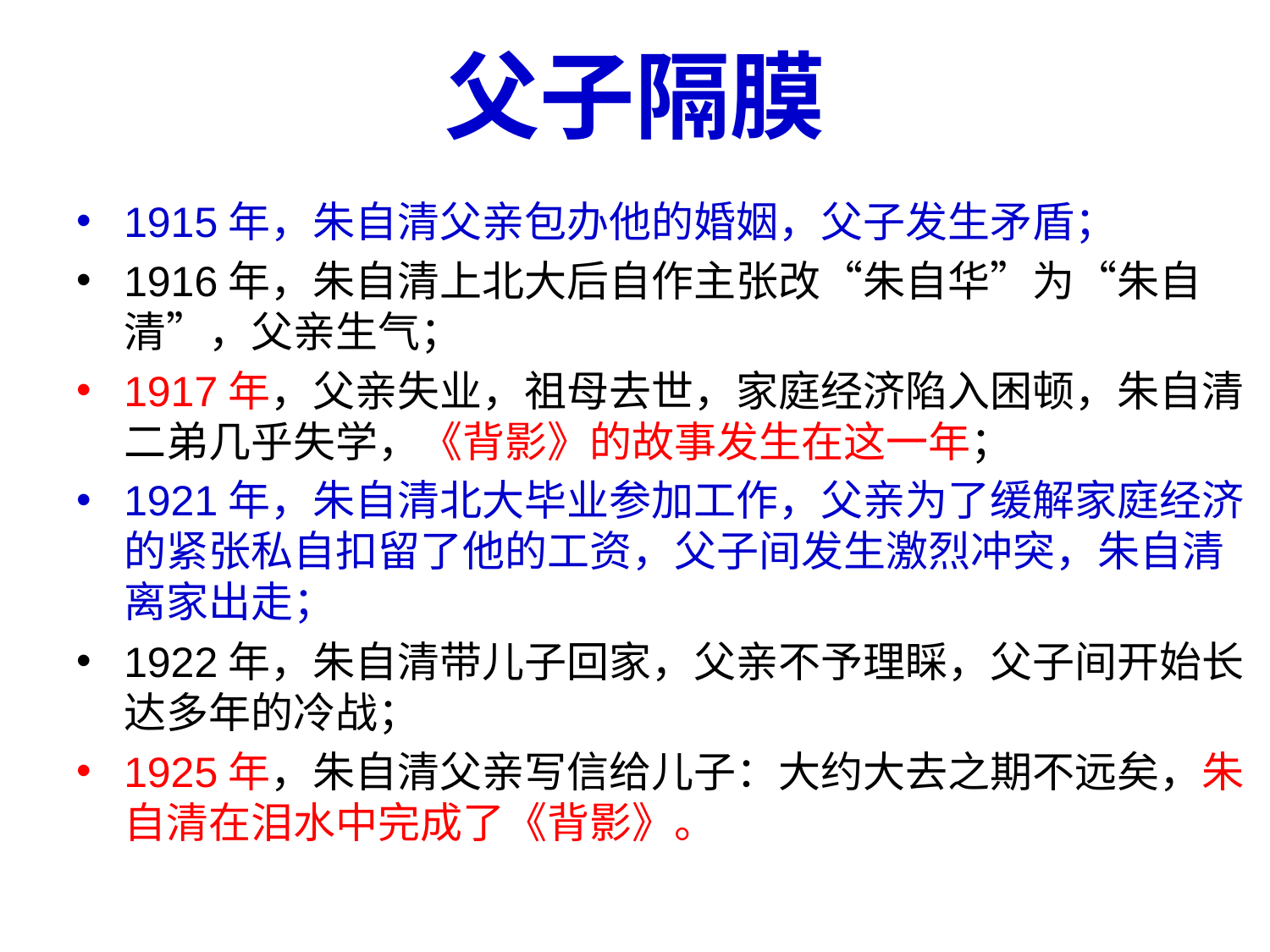

# 父子隔膜
1915年，朱自清父亲包办他的婚姻，父子发生矛盾；
1916年，朱自清上北大后自作主张改“朱自华”为“朱自清”，父亲生气；
1917年，父亲失业，祖母去世，家庭经济陷入困顿，朱自清二弟几乎失学，《背影》的故事发生在这一年；
1921年，朱自清北大毕业参加工作，父亲为了缓解家庭经济的紧张私自扣留了他的工资，父子间发生激烈冲突，朱自清离家出走；
1922年，朱自清带儿子回家，父亲不予理睬，父子间开始长达多年的冷战；
1925年，朱自清父亲写信给儿子：大约大去之期不远矣，朱自清在泪水中完成了《背影》。